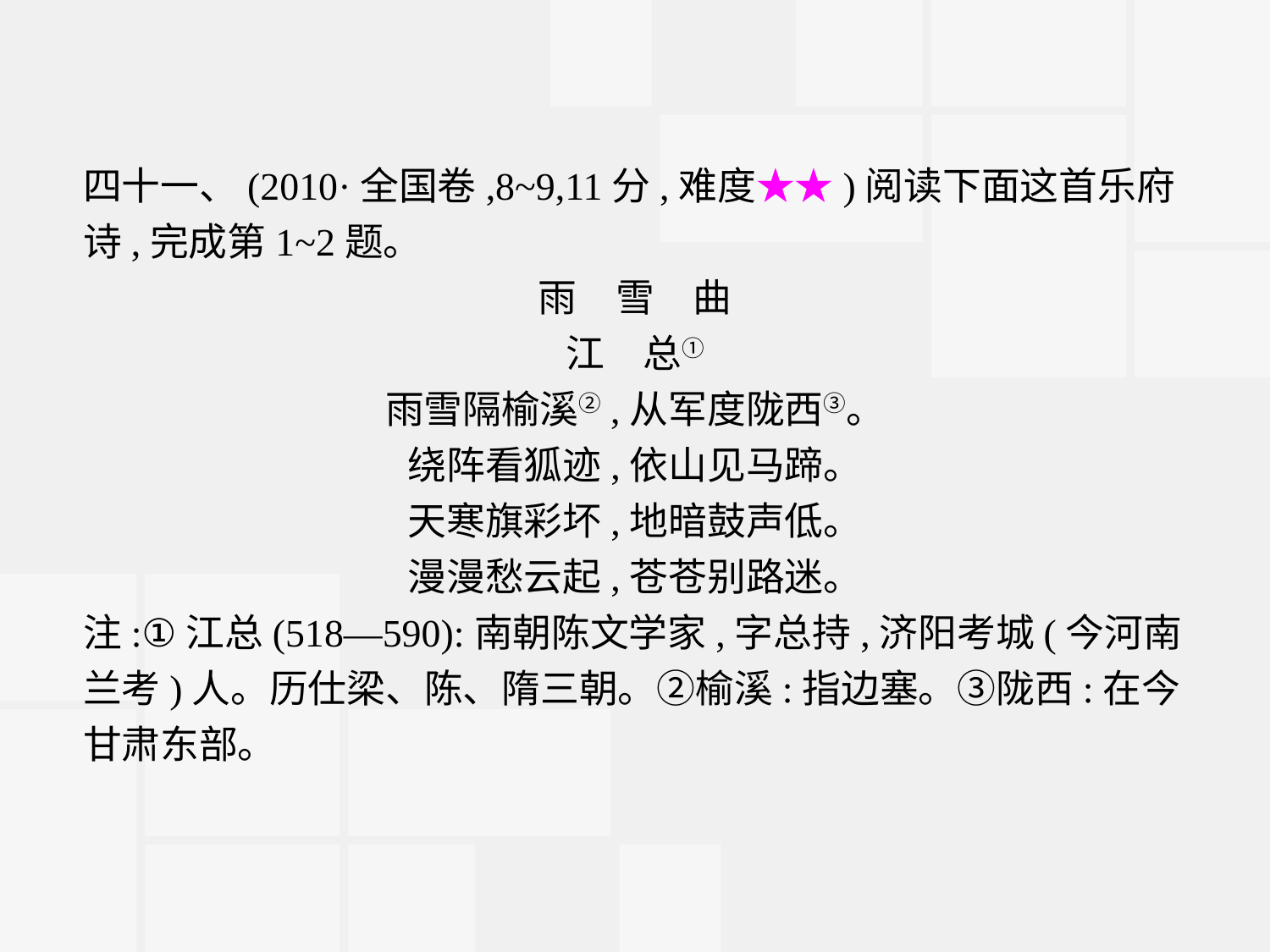

四十一、(2010·全国卷,8~9,11分,难度★★)阅读下面这首乐府诗,完成第1~2题。
雨　雪　曲
江　总①
雨雪隔榆溪②,从军度陇西③。
绕阵看狐迹,依山见马蹄。
天寒旗彩坏,地暗鼓声低。
漫漫愁云起,苍苍别路迷。
注:①江总(518—590):南朝陈文学家,字总持,济阳考城(今河南兰考)人。历仕梁、陈、隋三朝。②榆溪:指边塞。③陇西:在今甘肃东部。